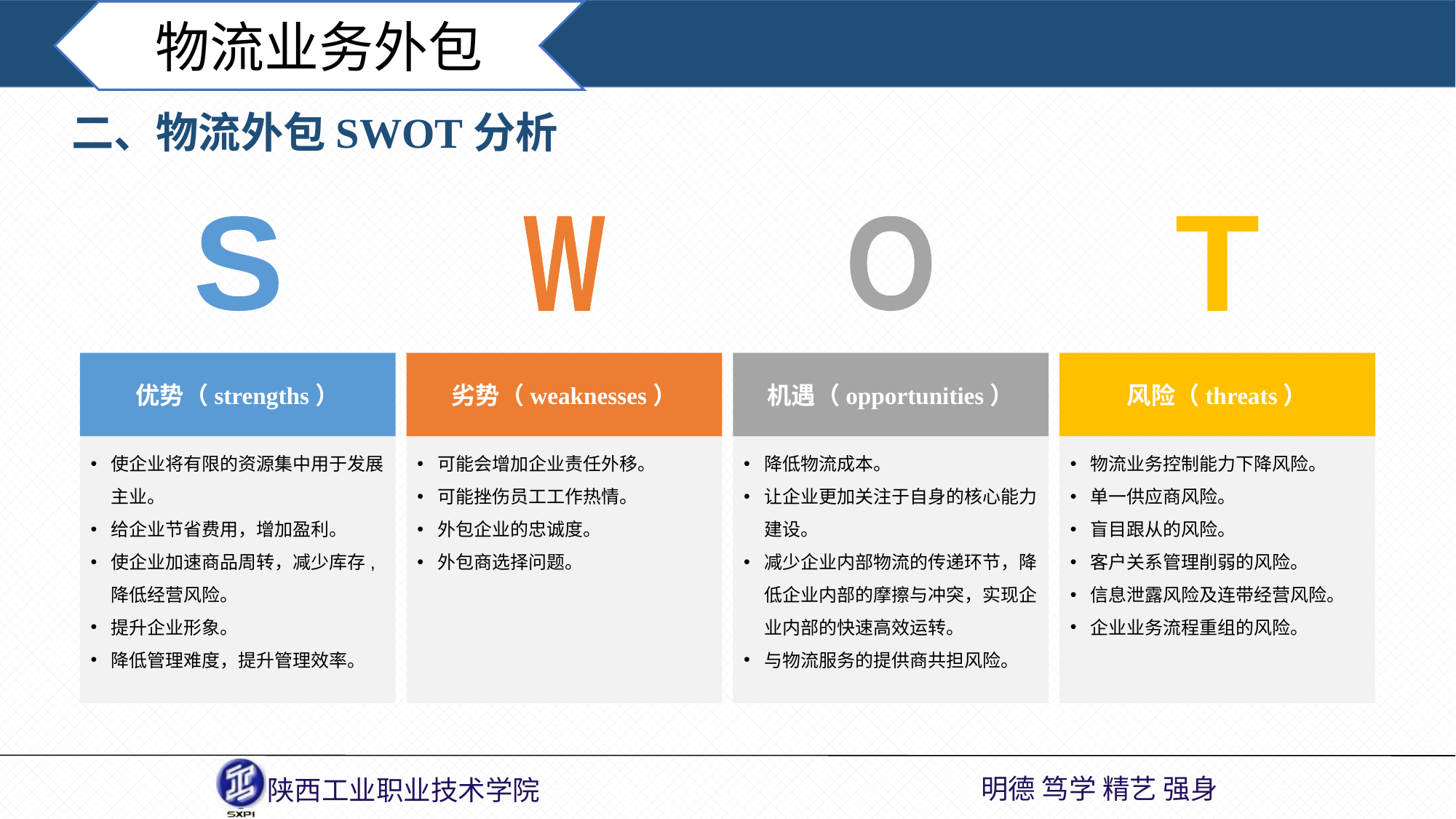

物流业务外包
二、物流外包SWOT分析
T
S
W
O
优势（strengths）
使企业将有限的资源集中用于发展主业。
给企业节省费用，增加盈利。
使企业加速商品周转，减少库存,降低经营风险。
提升企业形象。
降低管理难度，提升管理效率。
劣势（weaknesses）
可能会增加企业责任外移。
可能挫伤员工工作热情。
外包企业的忠诚度。
外包商选择问题。
机遇（opportunities）
降低物流成本。
让企业更加关注于自身的核心能力建设。
减少企业内部物流的传递环节，降低企业内部的摩擦与冲突，实现企业内部的快速高效运转。
与物流服务的提供商共担风险。
风险（threats）
物流业务控制能力下降风险。
单一供应商风险。
盲目跟从的风险。
客户关系管理削弱的风险。
信息泄露风险及连带经营风险。
企业业务流程重组的风险。